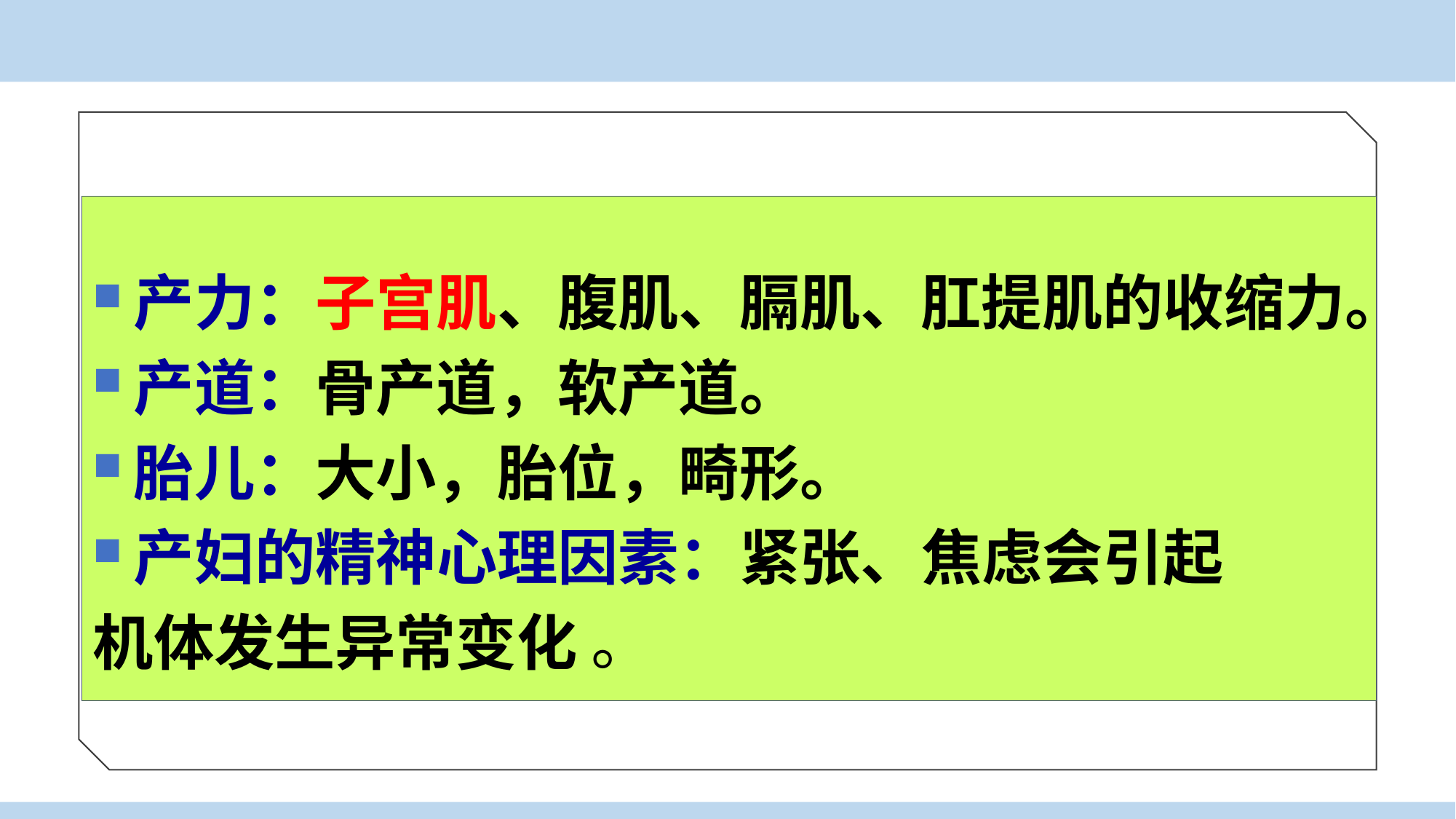

产力：子宫肌、腹肌、膈肌、肛提肌的收缩力。
产道：骨产道，软产道。
胎儿：大小，胎位，畸形。
产妇的精神心理因素：紧张、焦虑会引起
机体发生异常变化 。